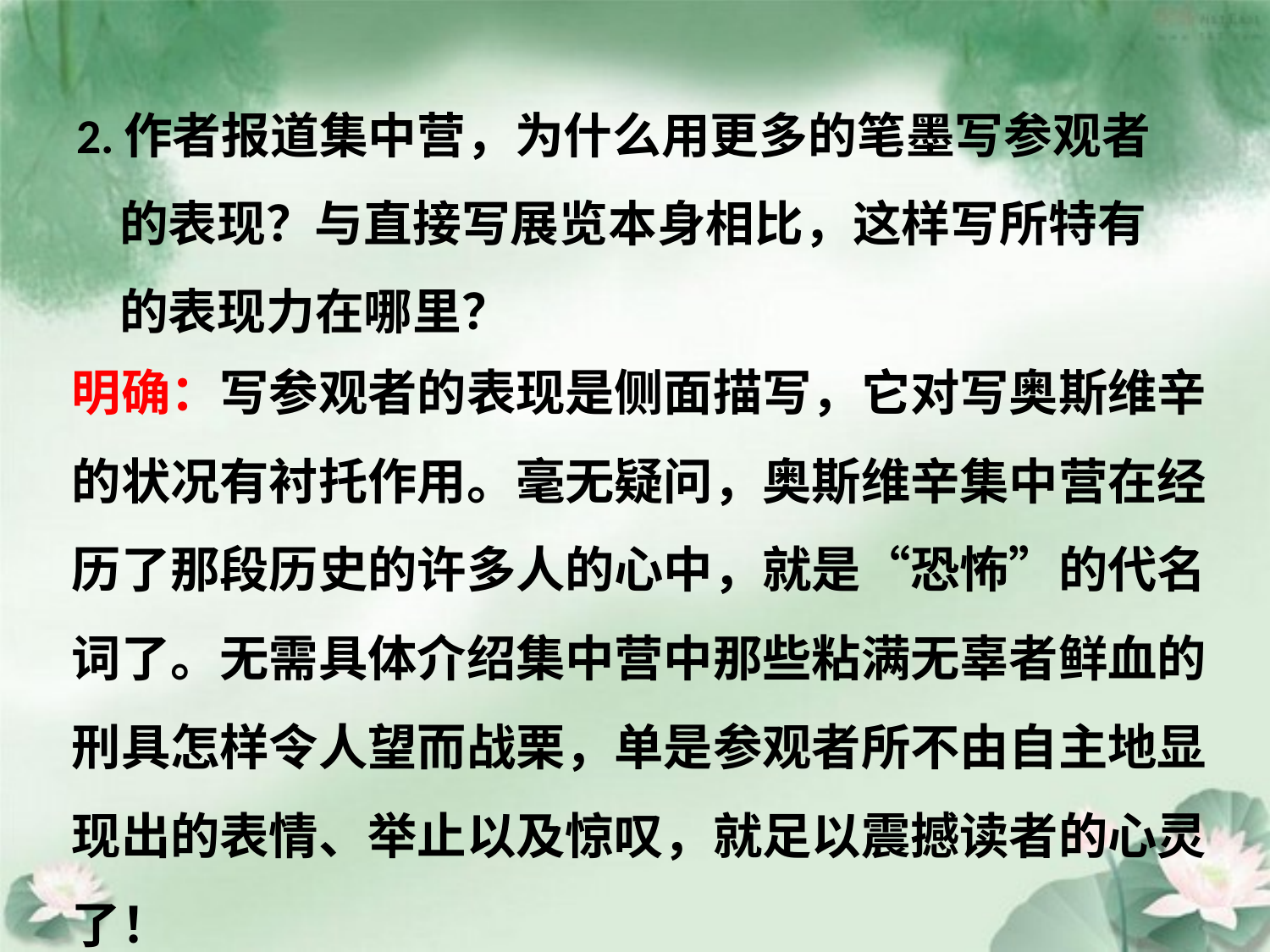

2.作者报道集中营，为什么用更多的笔墨写参观者的表现？与直接写展览本身相比，这样写所特有的表现力在哪里？

明确：写参观者的表现是侧面描写，它对写奥斯维辛的状况有衬托作用。毫无疑问，奥斯维辛集中营在经历了那段历史的许多人的心中，就是“恐怖”的代名词了。无需具体介绍集中营中那些粘满无辜者鲜血的刑具怎样令人望而战栗，单是参观者所不由自主地显现出的表情、举止以及惊叹，就足以震撼读者的心灵了！